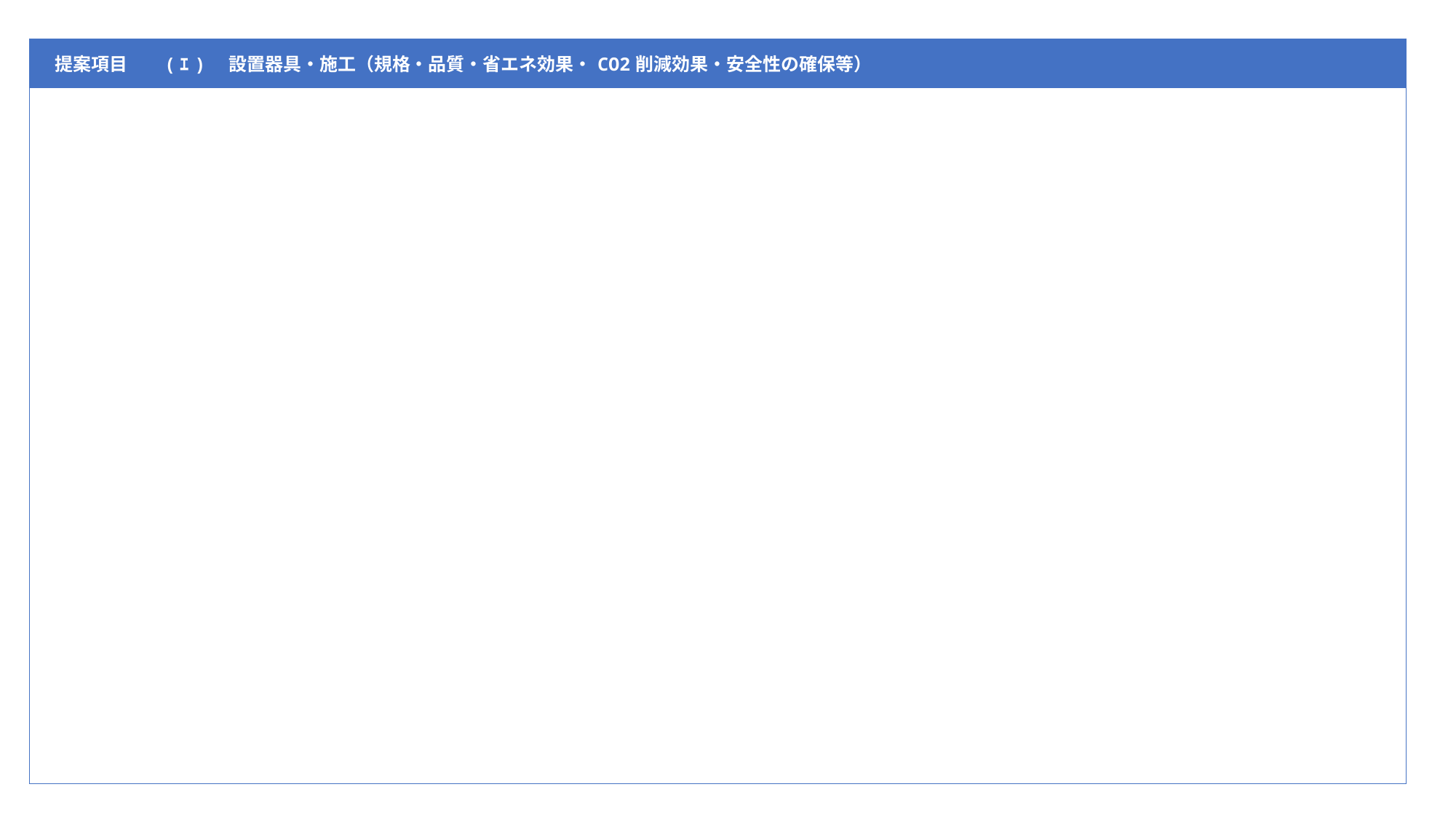

| 提案項目 | (ｴ)　設置器具・施工（規格・品質・省エネ効果・CO2削減効果・安全性の確保等） |
| --- | --- |
|  |  |